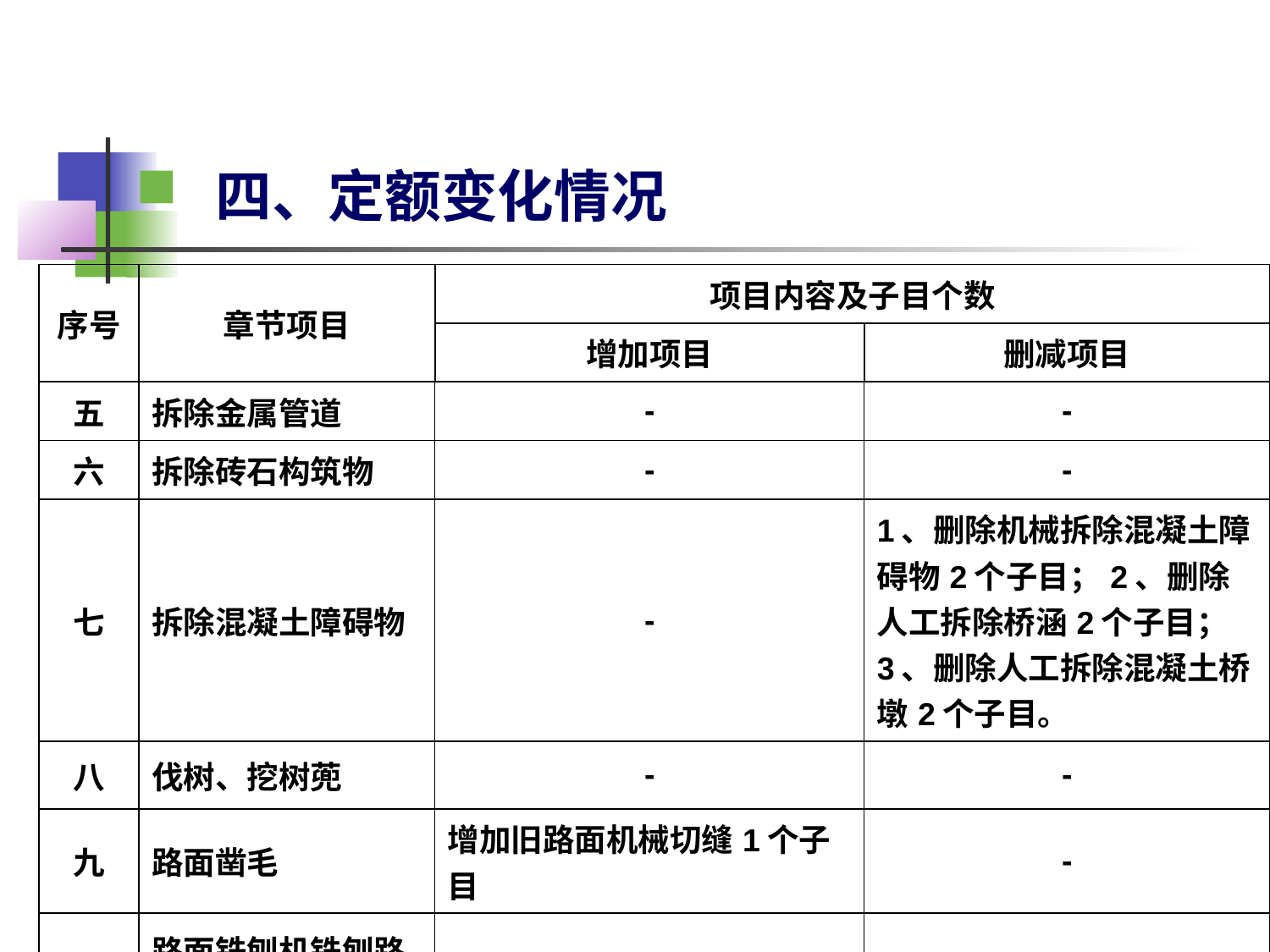

四、定额变化情况
| 序号 | 章节项目 | 项目内容及子目个数 |  |
| --- | --- | --- | --- |
|  |  | 增加项目 | 删减项目 |
| 五 | 拆除金属管道 | - | - |
| 六 | 拆除砖石构筑物 | - | - |
| 七 | 拆除混凝土障碍物 | - | 1、删除机械拆除混凝土障碍物2个子目；2、删除人工拆除桥涵2个子目；3、删除人工拆除混凝土桥墩2个子目。 |
| 八 | 伐树、挖树蔸 | - | - |
| 九 | 路面凿毛 | 增加旧路面机械切缝1个子目 | - |
| 十 | 路面铣刨机铣刨路面 | - | - |